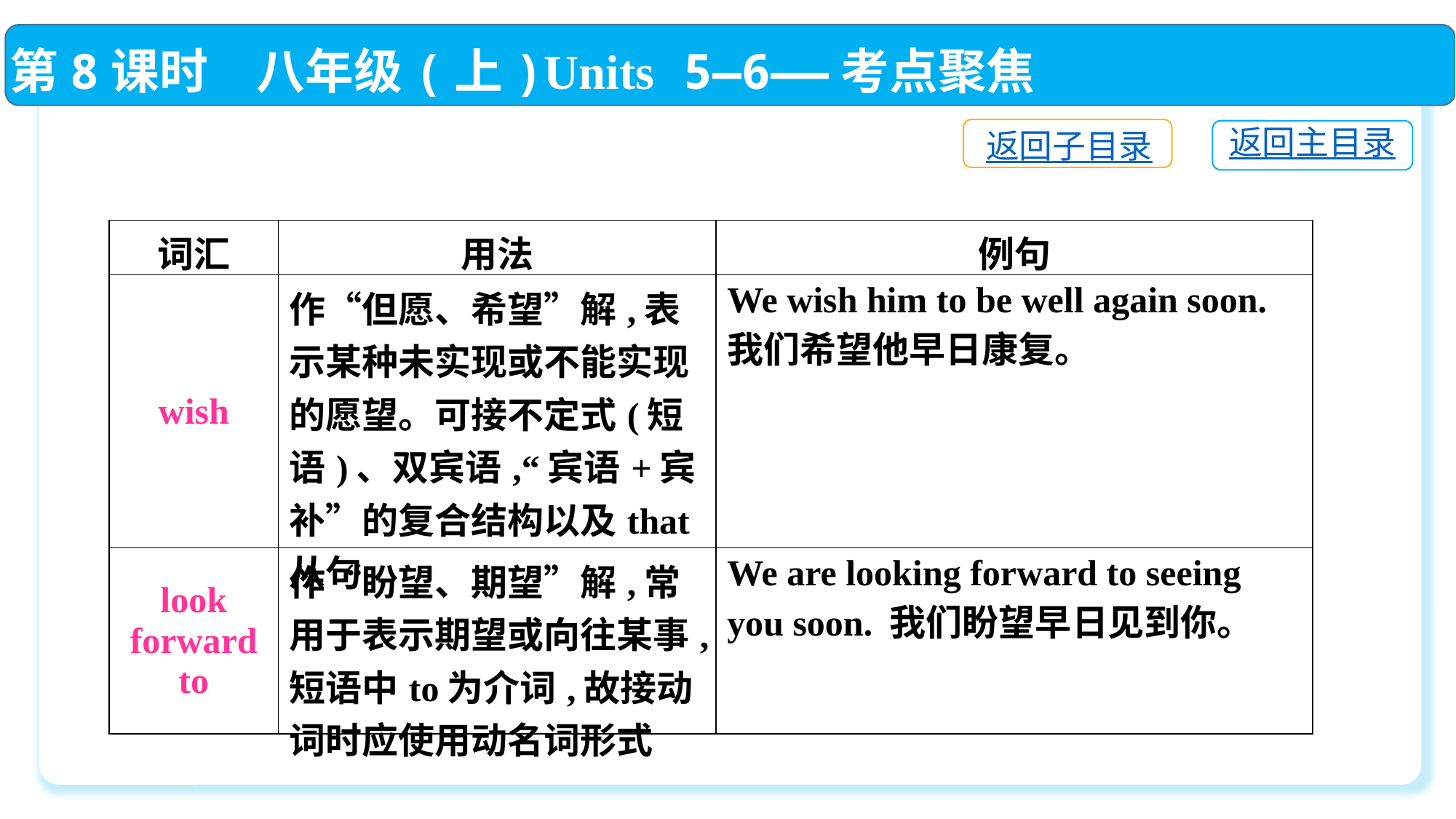

第8课时　八年级(上)Units 5—6——考点聚焦

返回子目录
返回主目录
| 词汇 | 用法 | 例句 |
| --- | --- | --- |
| wish | 作“但愿、希望”解,表示某种未实现或不能实现的愿望。可接不定式(短语)、双宾语,“宾语+宾补”的复合结构以及that从句 | We wish him to be well again soon. 我们希望他早日康复。 |
| look forward to | 作“盼望、期望”解,常用于表示期望或向往某事,短语中to为介词,故接动词时应使用动名词形式 | We are looking forward to seeing you soon. 我们盼望早日见到你。 |